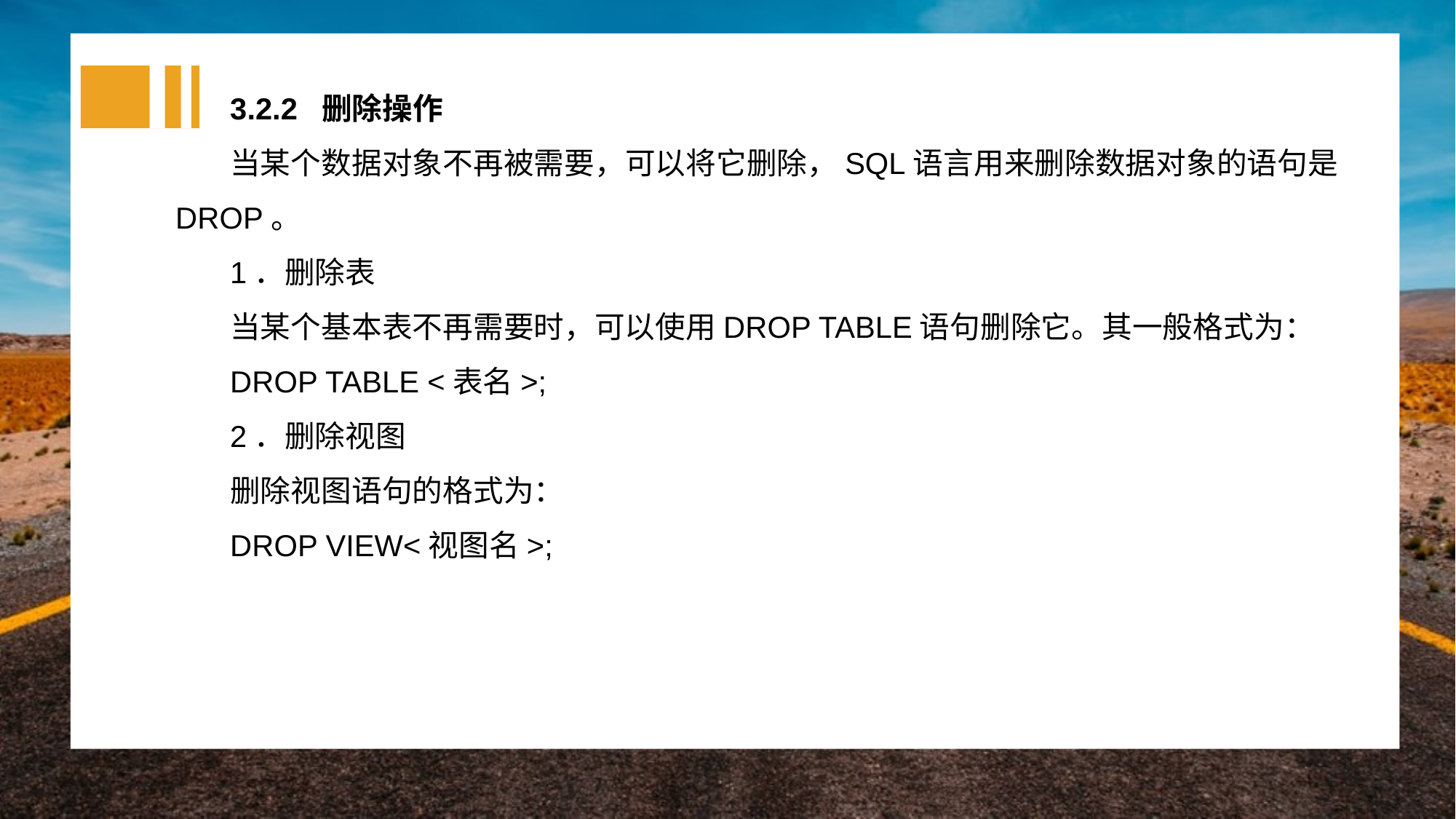

3.2.2  删除操作
当某个数据对象不再被需要，可以将它删除，SQL语言用来删除数据对象的语句是DROP。
1．删除表
当某个基本表不再需要时，可以使用DROP TABLE语句删除它。其一般格式为：
DROP TABLE <表名>;
2．删除视图
删除视图语句的格式为：
DROP VIEW<视图名>;